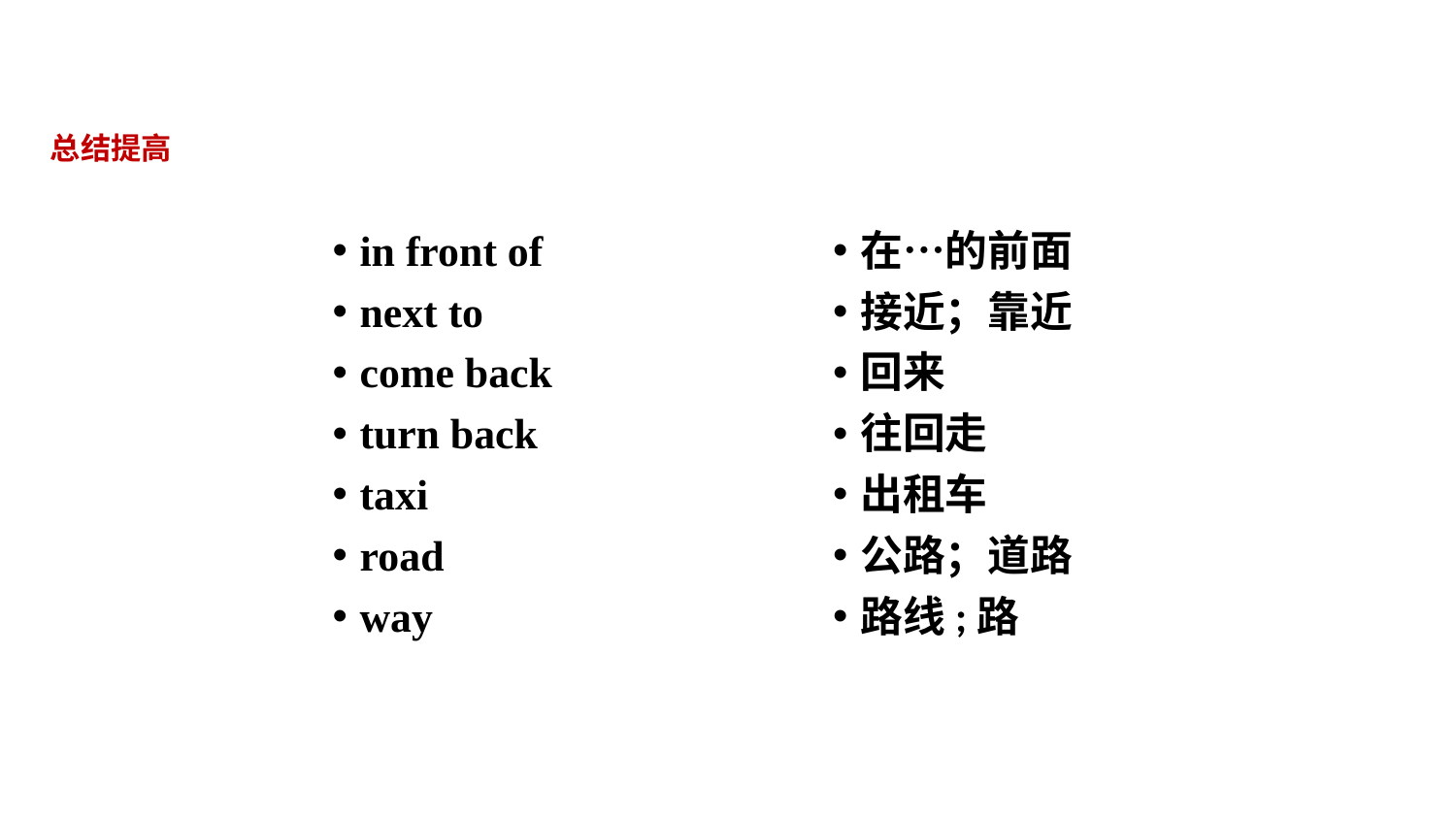

总结提高
in front of
next to
come back
turn back
taxi
road
way

在…的前面
接近；靠近
回来
往回走
出租车
公路；道路
路线;路